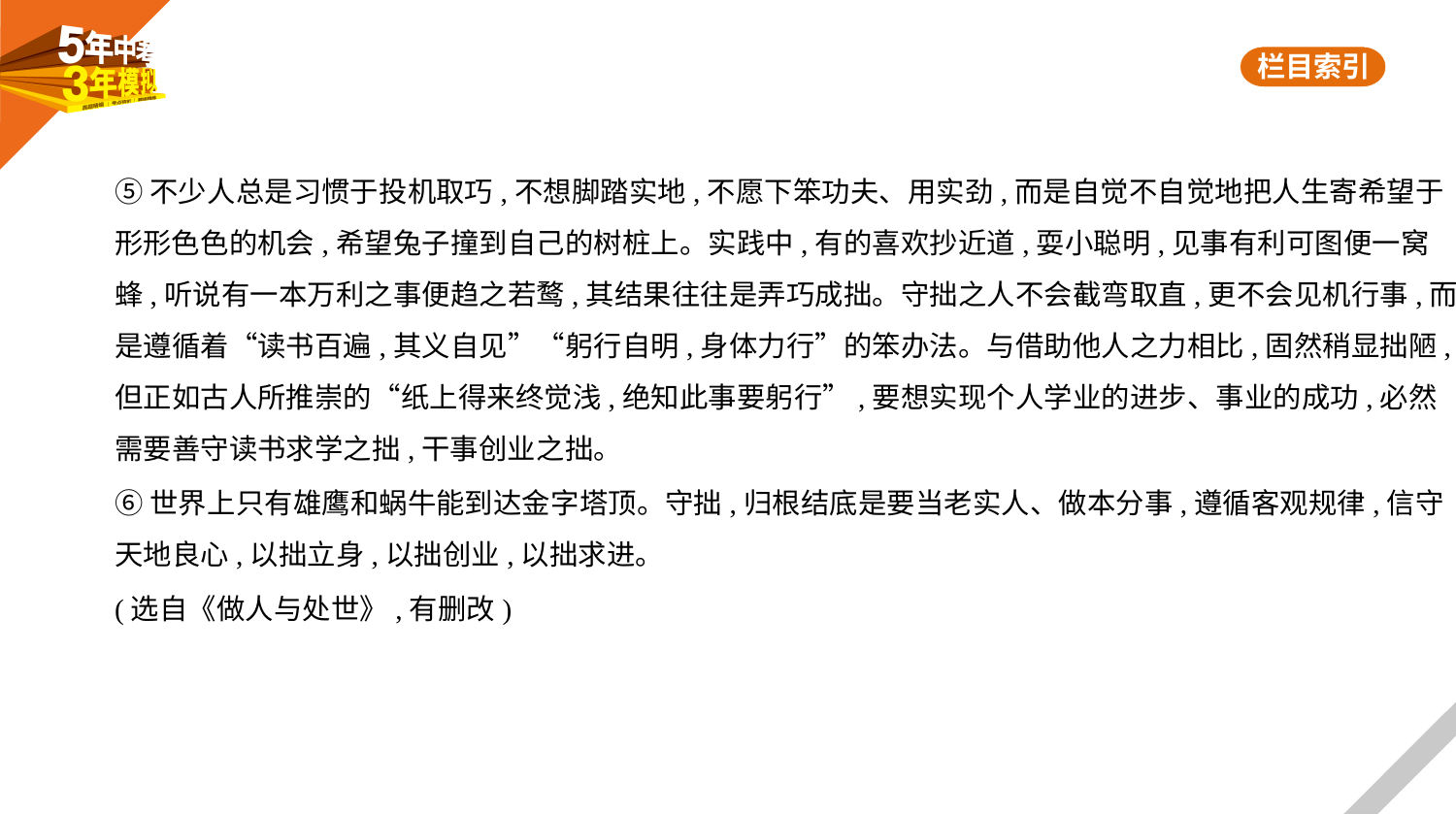

⑤不少人总是习惯于投机取巧,不想脚踏实地,不愿下笨功夫、用实劲,而是自觉不自觉地把人生寄希望于
形形色色的机会,希望兔子撞到自己的树桩上。实践中,有的喜欢抄近道,耍小聪明,见事有利可图便一窝
蜂,听说有一本万利之事便趋之若鹜,其结果往往是弄巧成拙。守拙之人不会截弯取直,更不会见机行事,而
是遵循着“读书百遍,其义自见”“躬行自明,身体力行”的笨办法。与借助他人之力相比,固然稍显拙陋,
但正如古人所推崇的“纸上得来终觉浅,绝知此事要躬行”,要想实现个人学业的进步、事业的成功,必然
需要善守读书求学之拙,干事创业之拙。
⑥世界上只有雄鹰和蜗牛能到达金字塔顶。守拙,归根结底是要当老实人、做本分事,遵循客观规律,信守
天地良心,以拙立身,以拙创业,以拙求进。
(选自《做人与处世》,有删改)